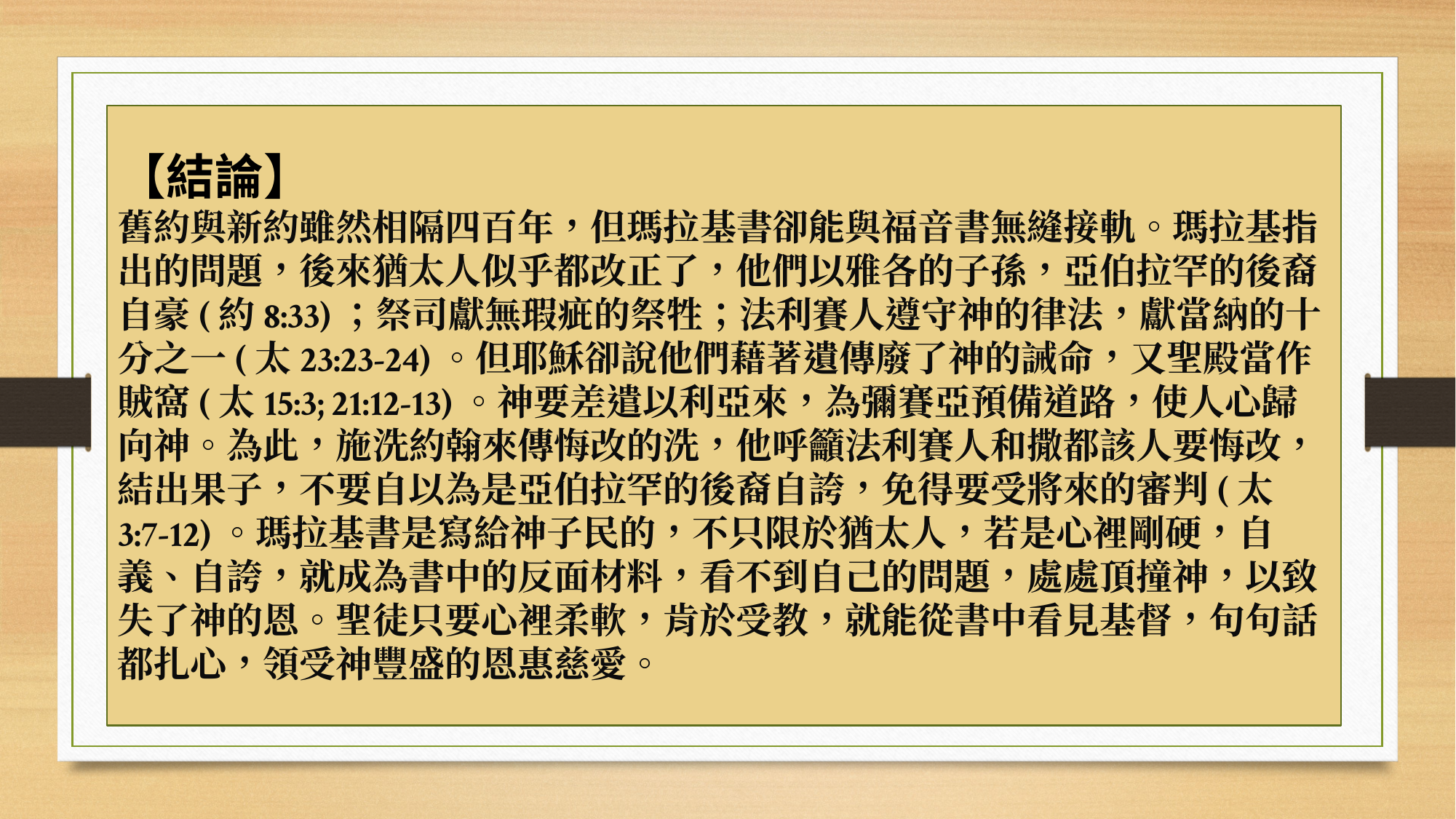

【結論】
舊約與新約雖然相隔四百年，但瑪拉基書卻能與福音書無縫接軌。瑪拉基指出的問題，後來猶太人似乎都改正了，他們以雅各的子孫，亞伯拉罕的後裔自豪(約8:33)；祭司獻無瑕疵的祭牲；法利賽人遵守神的律法，獻當納的十分之一(太23:23-24)。但耶穌卻說他們藉著遺傳廢了神的誡命，又聖殿當作賊窩(太15:3; 21:12-13)。神要差遣以利亞來，為彌賽亞預備道路，使人心歸向神。為此，施洗約翰來傳悔改的洗，他呼籲法利賽人和撒都該人要悔改，結出果子，不要自以為是亞伯拉罕的後裔自誇，免得要受將來的審判(太3:7-12)。瑪拉基書是寫給神子民的，不只限於猶太人，若是心裡剛硬，自義、自誇，就成為書中的反面材料，看不到自己的問題，處處頂撞神，以致失了神的恩。聖徒只要心裡柔軟，肯於受教，就能從書中看見基督，句句話都扎心，領受神豐盛的恩惠慈愛。
#